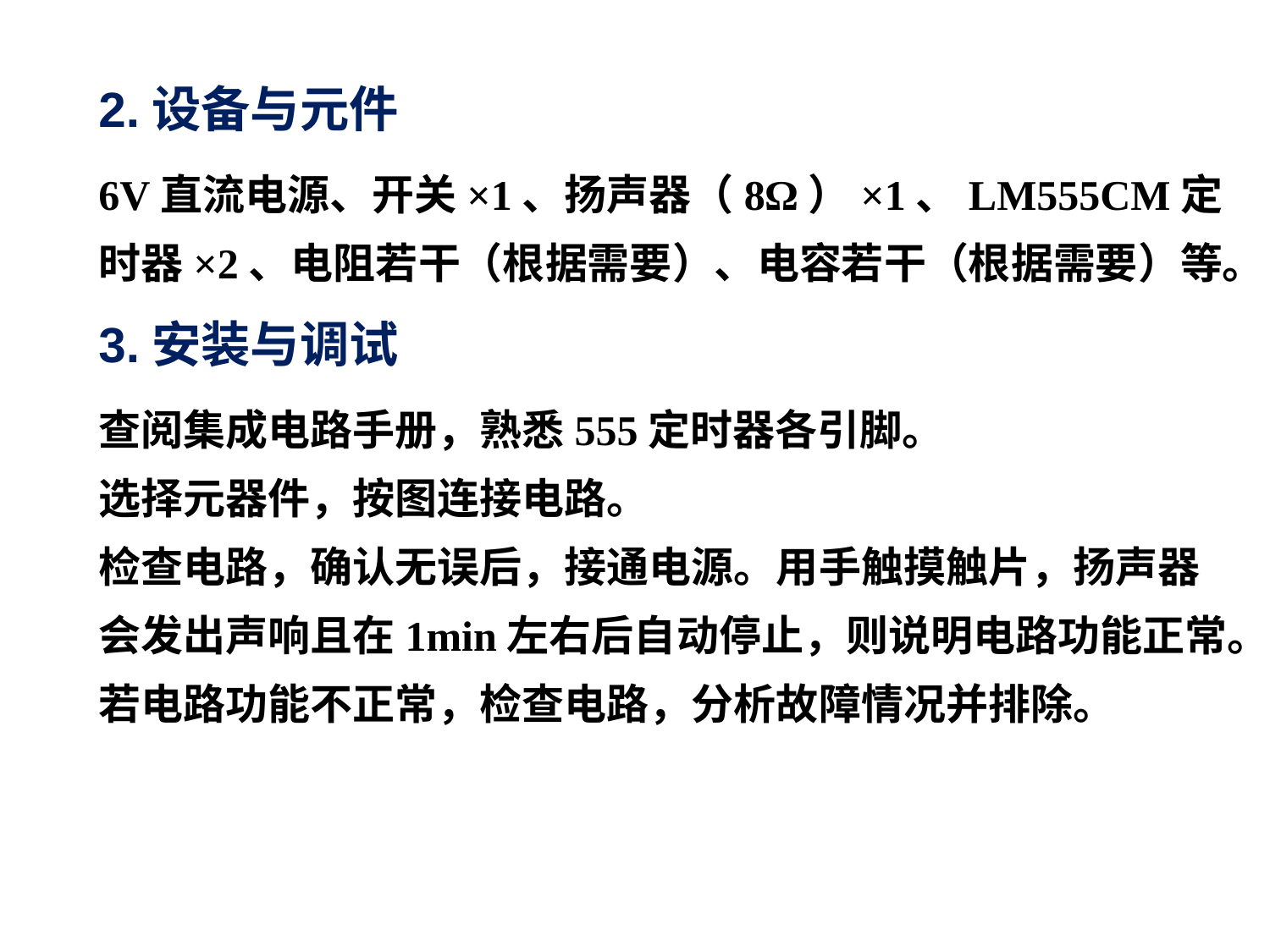

2.设备与元件
6V直流电源、开关×1、扬声器（8Ω）×1、LM555CM定时器×2、电阻若干（根据需要）、电容若干（根据需要）等。
3.安装与调试
查阅集成电路手册，熟悉555定时器各引脚。
选择元器件，按图连接电路。
检查电路，确认无误后，接通电源。用手触摸触片，扬声器会发出声响且在1min左右后自动停止，则说明电路功能正常。若电路功能不正常，检查电路，分析故障情况并排除。